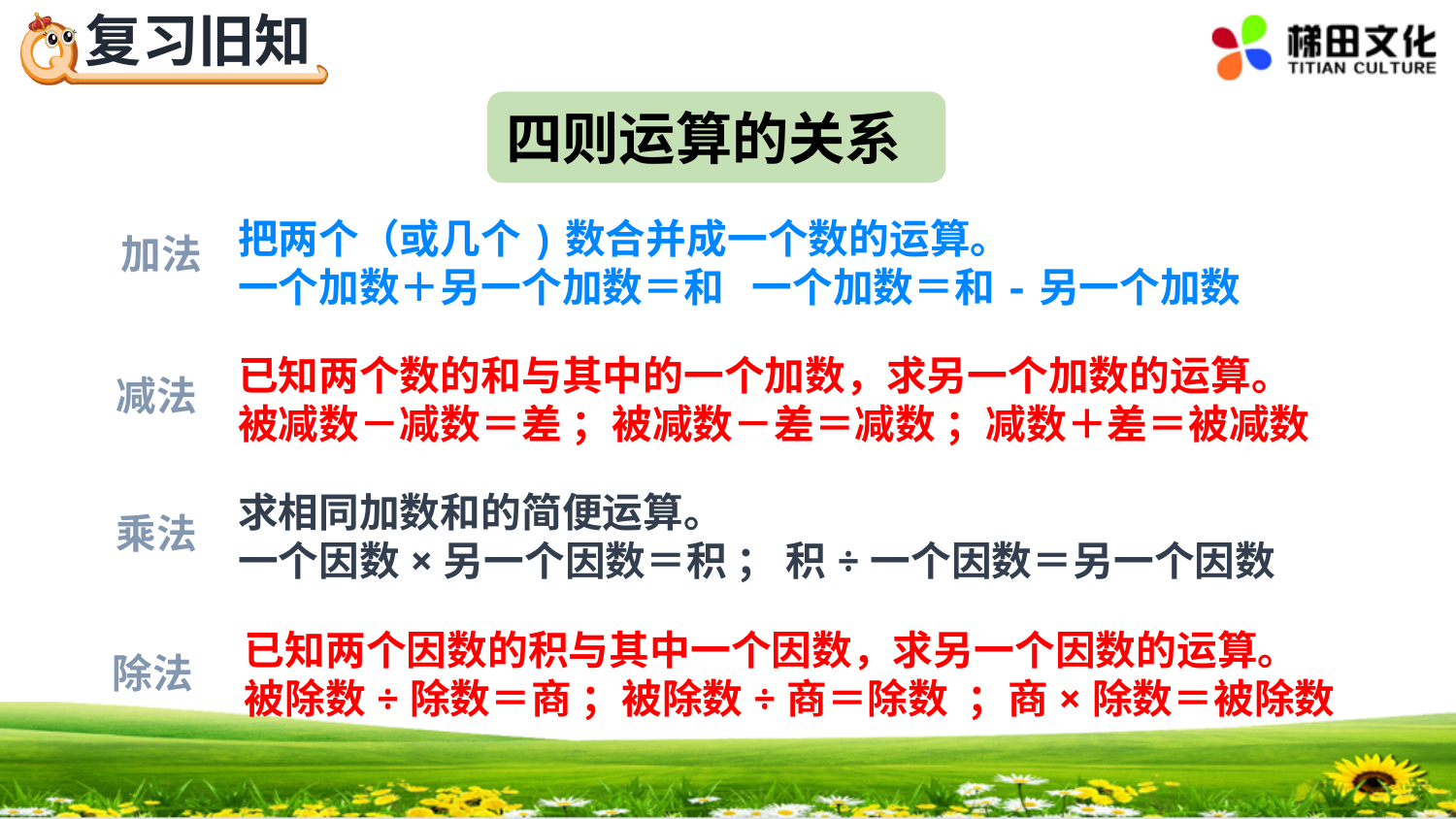

四则运算的关系
把两个（或几个)数合并成一个数的运算。
一个加数＋另一个加数＝和   一个加数＝和-另一个加数
加法
已知两个数的和与其中的一个加数，求另一个加数的运算。
被减数－减数＝差 ；被减数－差＝减数 ；减数＋差＝被减数
减法
求相同加数和的简便运算。
一个因数×另一个因数＝积 ； 积÷一个因数＝另一个因数
乘法
已知两个因数的积与其中一个因数，求另一个因数的运算。
被除数÷除数＝商 ；被除数÷商＝除数  ；商×除数＝被除数
除法